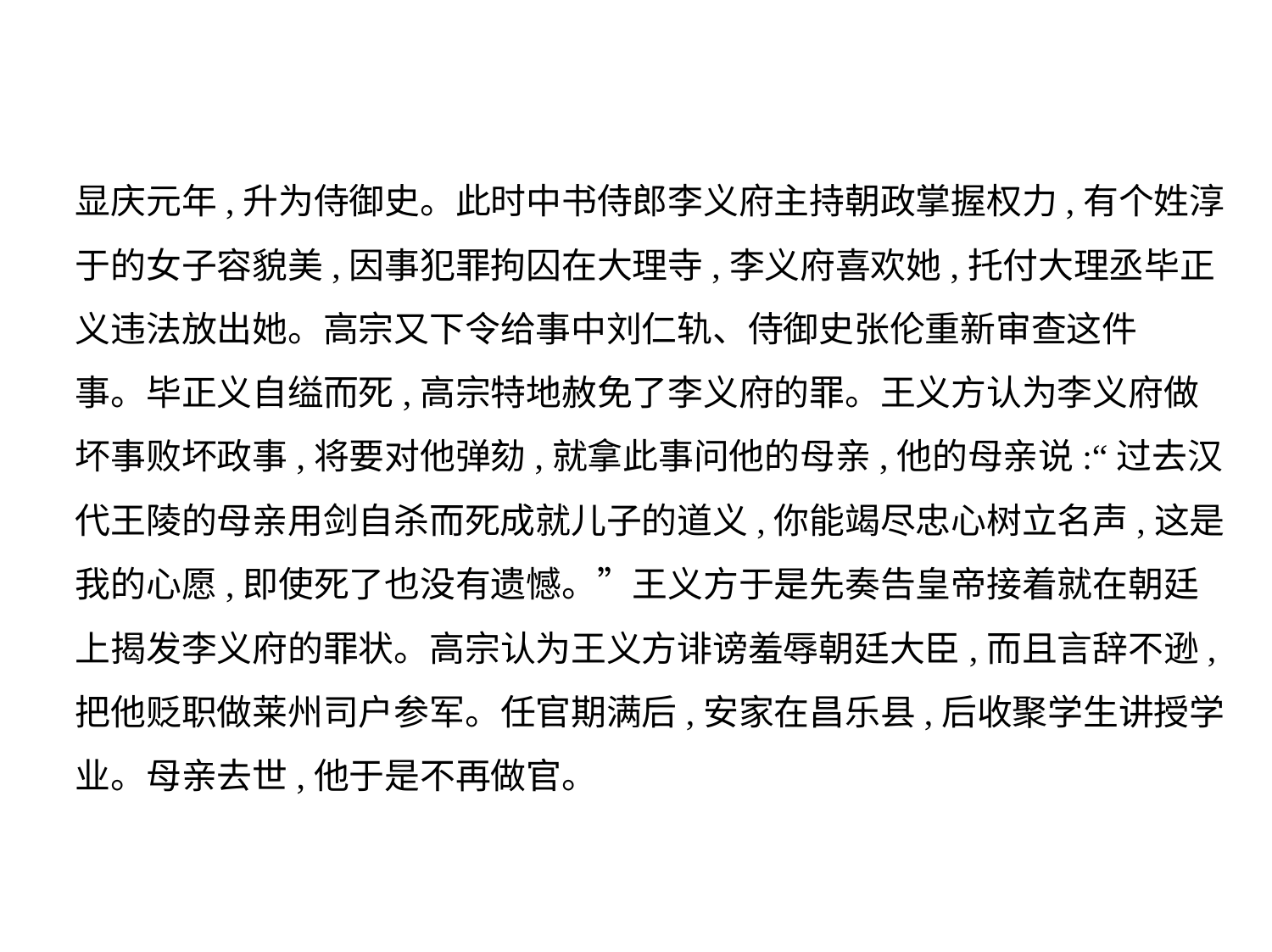

显庆元年,升为侍御史。此时中书侍郎李义府主持朝政掌握权力,有个姓淳
于的女子容貌美,因事犯罪拘囚在大理寺,李义府喜欢她,托付大理丞毕正
义违法放出她。高宗又下令给事中刘仁轨、侍御史张伦重新审查这件
事。毕正义自缢而死,高宗特地赦免了李义府的罪。王义方认为李义府做
坏事败坏政事,将要对他弹劾,就拿此事问他的母亲,他的母亲说:“过去汉
代王陵的母亲用剑自杀而死成就儿子的道义,你能竭尽忠心树立名声,这是
我的心愿,即使死了也没有遗憾。”王义方于是先奏告皇帝接着就在朝廷
上揭发李义府的罪状。高宗认为王义方诽谤羞辱朝廷大臣,而且言辞不逊,
把他贬职做莱州司户参军。任官期满后,安家在昌乐县,后收聚学生讲授学
业。母亲去世,他于是不再做官。